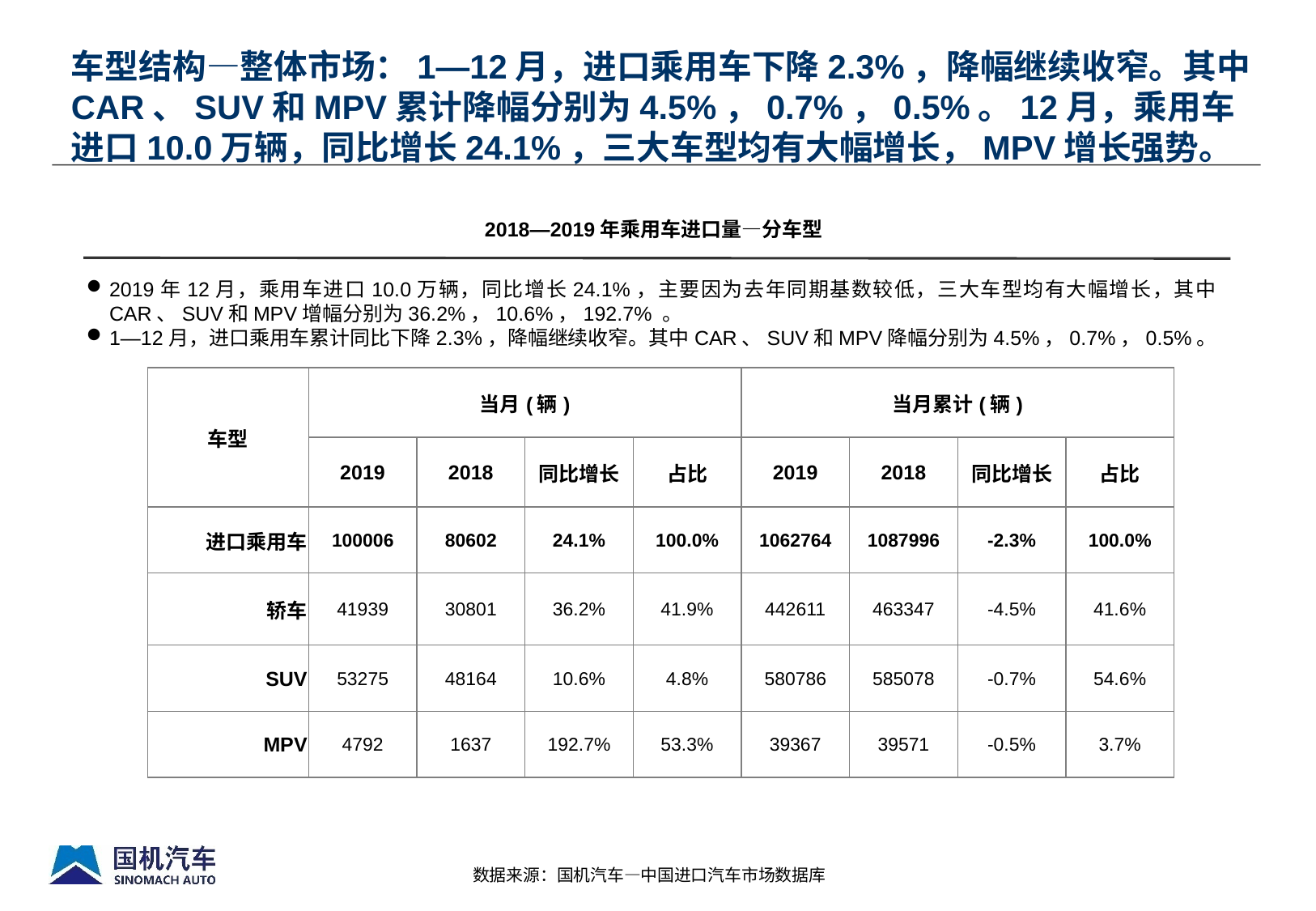

# 车型结构—整体市场：1—12月，进口乘用车下降2.3%，降幅继续收窄。其中CAR、SUV和MPV累计降幅分别为4.5%，0.7%，0.5%。12月，乘用车进口10.0万辆，同比增长24.1%，三大车型均有大幅增长，MPV增长强势。
2018—2019年乘用车进口量—分车型

2019年12月，乘用车进口10.0万辆，同比增长24.1%，主要因为去年同期基数较低，三大车型均有大幅增长，其中CAR、SUV和MPV增幅分别为36.2%，10.6%，192.7% 。
1—12月，进口乘用车累计同比下降2.3%，降幅继续收窄。其中CAR、SUV和MPV降幅分别为4.5%，0.7%，0.5%。
| 车型 | 当月(辆) |  |  |  | 当月累计(辆) |  |  |  |
| --- | --- | --- | --- | --- | --- | --- | --- | --- |
|  | 2019 | 2018 | 同比增长 | 占比 | 2019 | 2018 | 同比增长 | 占比 |
| 进口乘用车 | 100006 | 80602 | 24.1% | 100.0% | 1062764 | 1087996 | -2.3% | 100.0% |
| 轿车 | 41939 | 30801 | 36.2% | 41.9% | 442611 | 463347 | -4.5% | 41.6% |
| SUV | 53275 | 48164 | 10.6% | 4.8% | 580786 | 585078 | -0.7% | 54.6% |
| MPV | 4792 | 1637 | 192.7% | 53.3% | 39367 | 39571 | -0.5% | 3.7% |
数据来源：国机汽车—中国进口汽车市场数据库